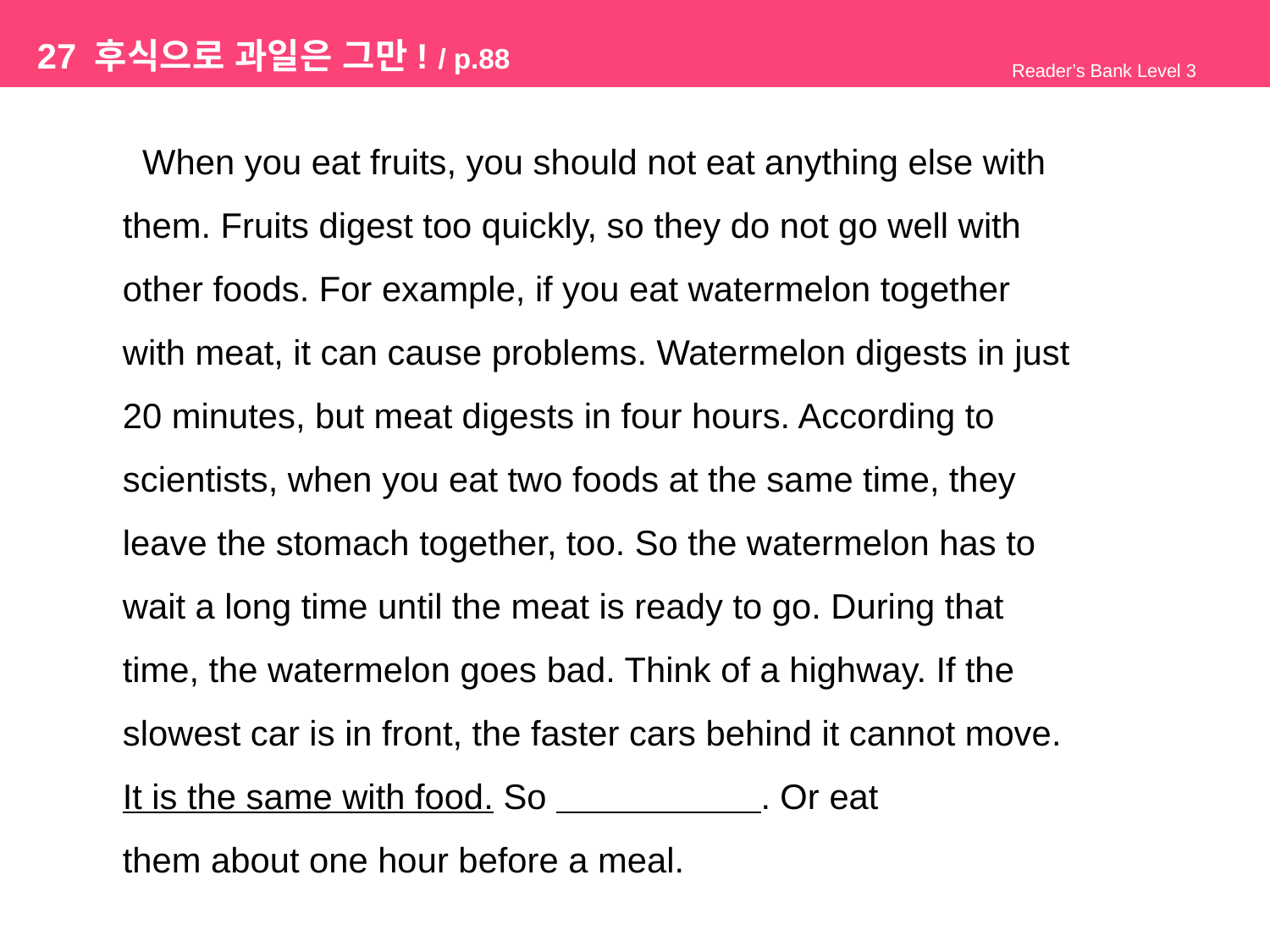

# 27 후식으로 과일은 그만! / p.88
Reader’s Bank Level 3

  When you eat fruits, you should not eat anything else with
them. Fruits digest too quickly, so they do not go well with
other foods. For example, if you eat watermelon together
with meat, it can cause problems. Watermelon digests in just
20 minutes, but meat digests in four hours. According to
scientists, when you eat two foods at the same time, they
leave the stomach together, too. So the watermelon has to
wait a long time until the meat is ready to go. During that
time, the watermelon goes bad. Think of a highway. If the
slowest car is in front, the faster cars behind it cannot move.
It is the same with food. So                      . Or eat
them about one hour before a meal.